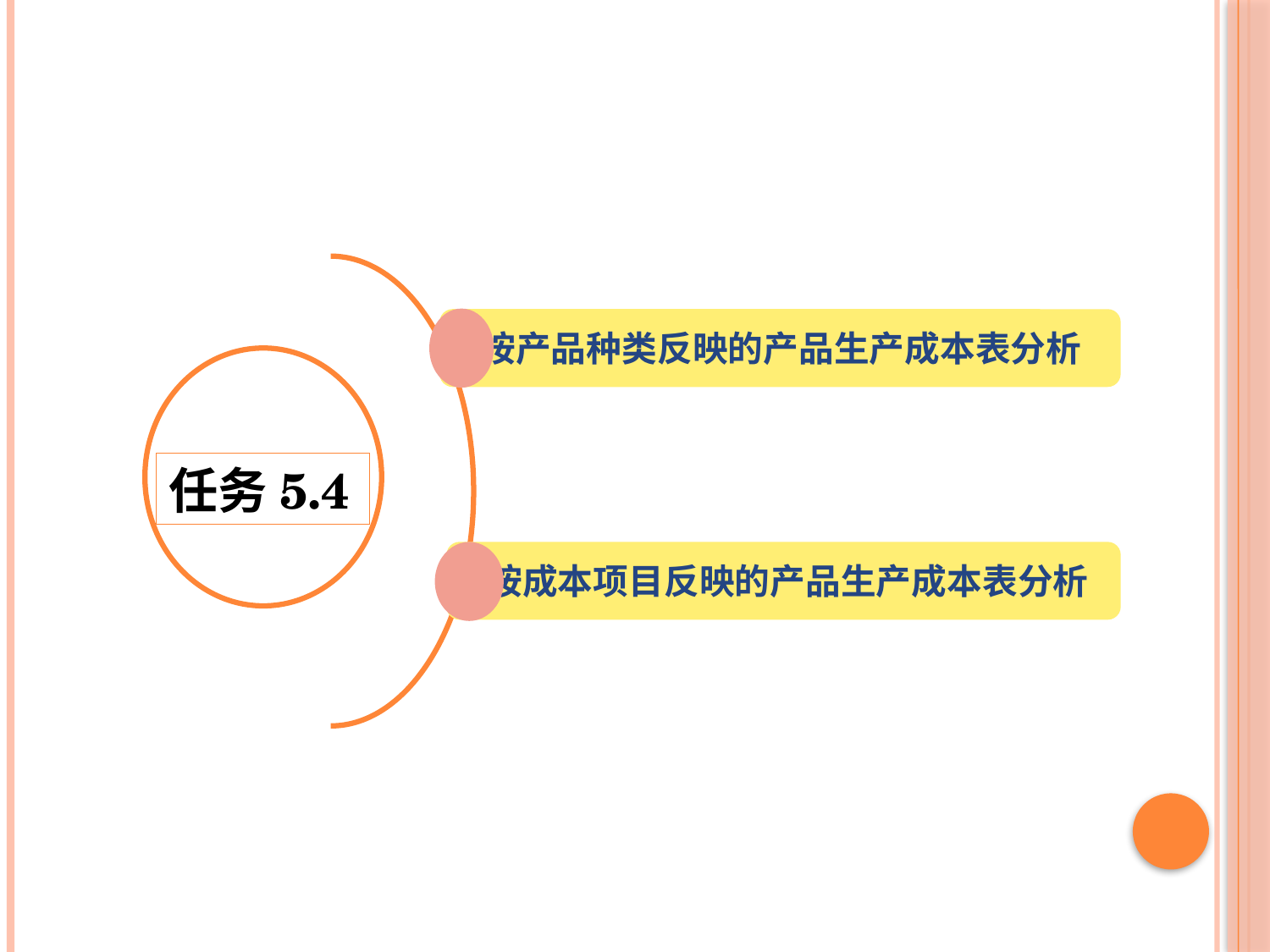

按产品种类反映的产品生产成本表分析

任务5.4

  按成本项目反映的产品生产成本表分析